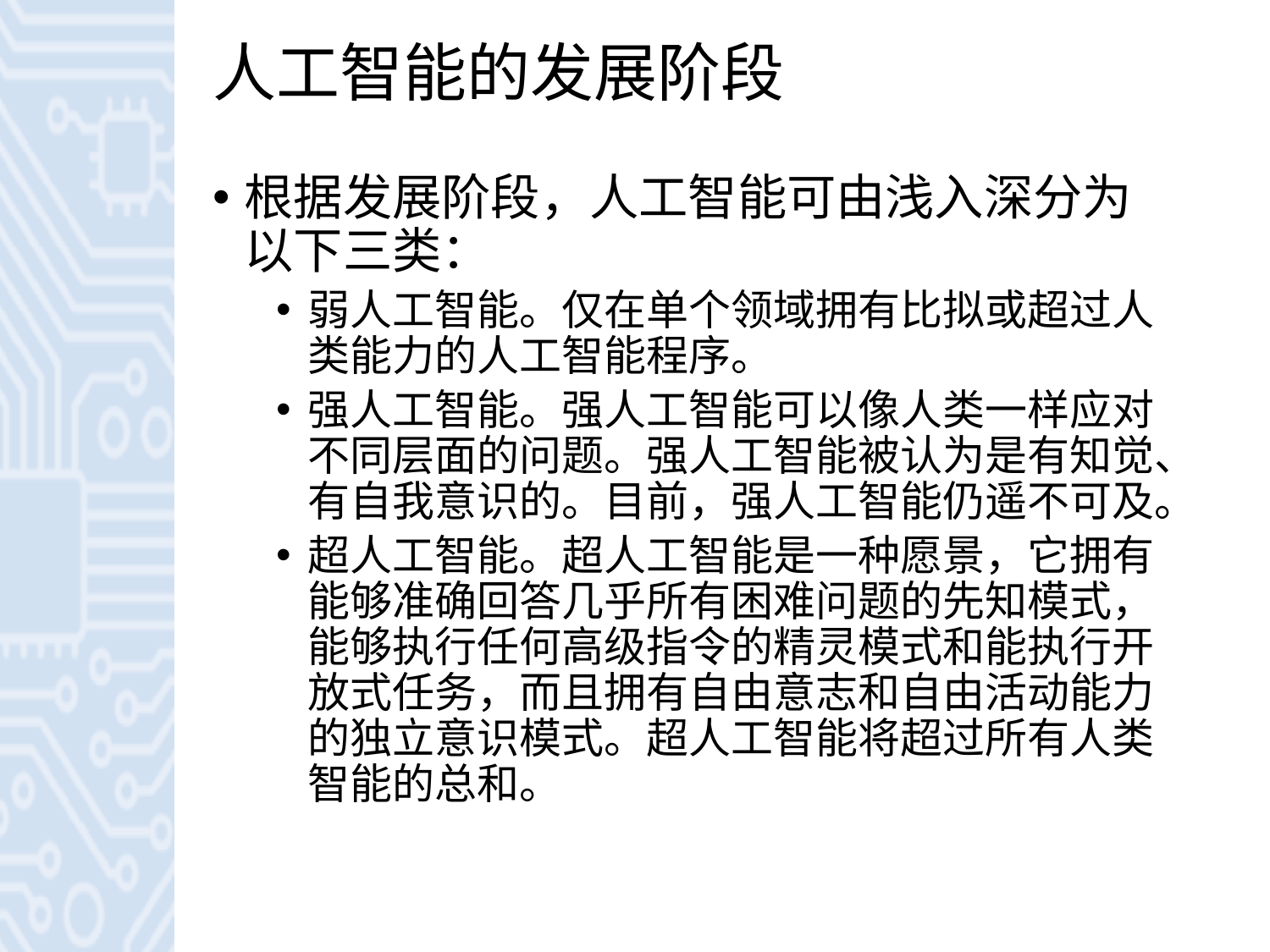

# 人工智能的发展阶段
根据发展阶段，人工智能可由浅入深分为以下三类：
弱人工智能。仅在单个领域拥有比拟或超过人类能力的人工智能程序。
强人工智能。强人工智能可以像人类一样应对不同层面的问题。强人工智能被认为是有知觉、有自我意识的。目前，强人工智能仍遥不可及。
超人工智能。超人工智能是一种愿景，它拥有能够准确回答几乎所有困难问题的先知模式，能够执行任何高级指令的精灵模式和能执行开放式任务，而且拥有自由意志和自由活动能力的独立意识模式。超人工智能将超过所有人类智能的总和。